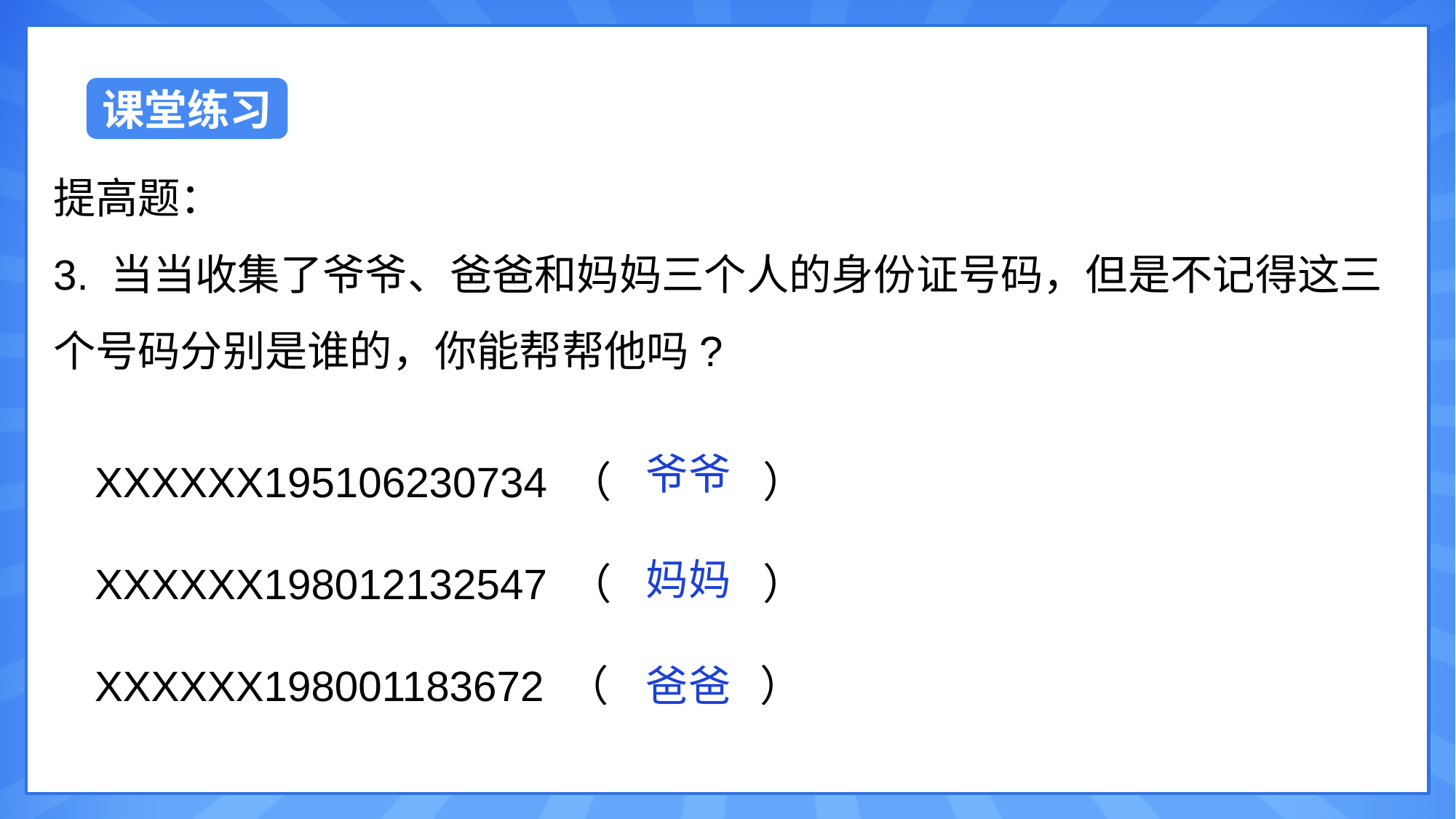

提高题：
3. 当当收集了爷爷、爸爸和妈妈三个人的身份证号码，但是不记得这三个号码分别是谁的，你能帮帮他吗?
XXXXXX195106230734 （                ）
XXXXXX198012132547 （                ）
XXXXXX198001183672 （                ）
爷爷
妈妈
爸爸